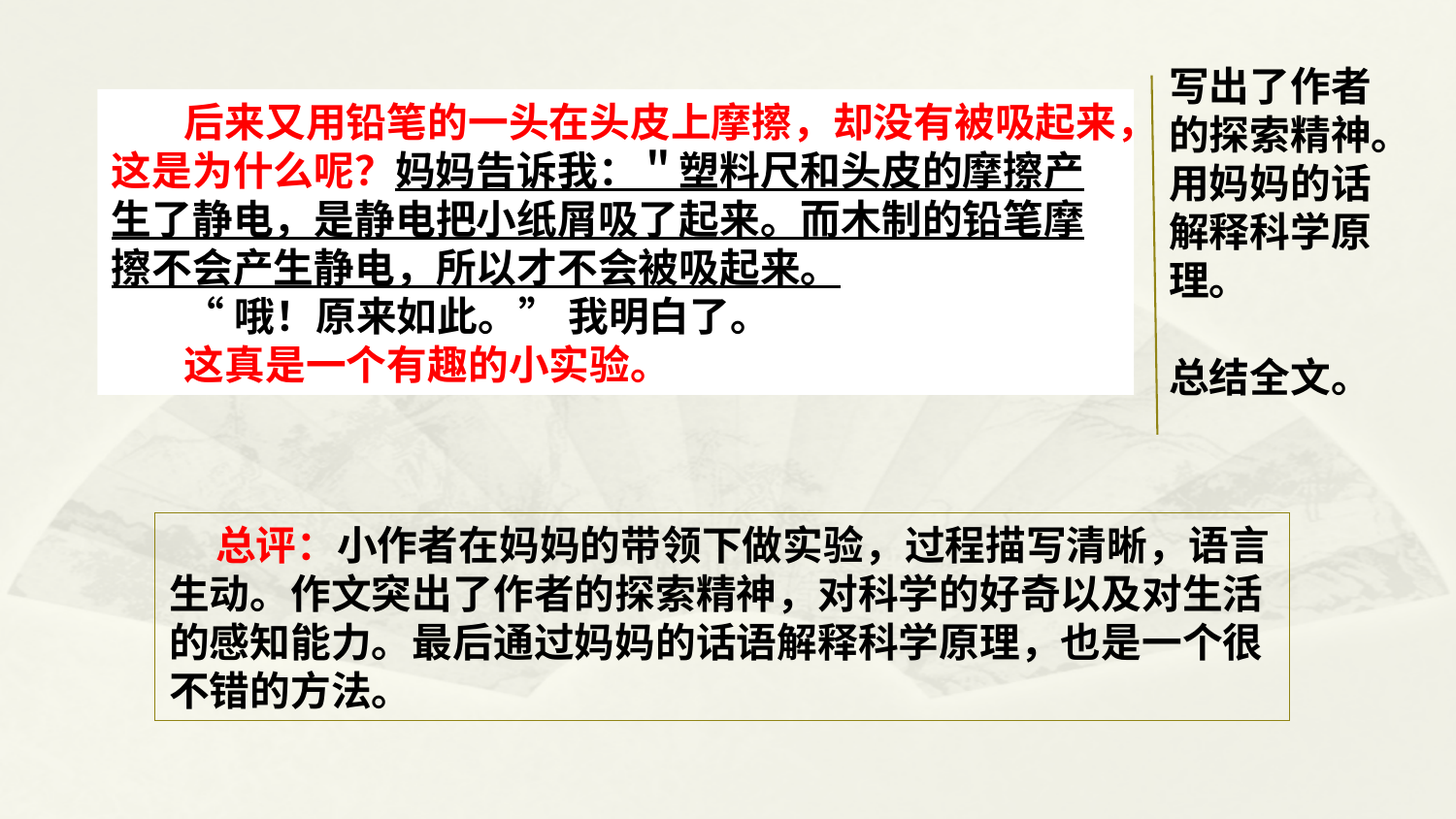

写出了作者的探索精神。
用妈妈的话
解释科学原理。

总结全文。
后来又用铅笔的一头在头皮上摩擦，却没有被吸起来，这是为什么呢？妈妈告诉我：＂塑料尺和头皮的摩擦产生了静电，是静电把小纸屑吸了起来。而木制的铅笔摩擦不会产生静电，所以才不会被吸起来。
“哦！原来如此。” 我明白了。
这真是一个有趣的小实验。
    总评：小作者在妈妈的带领下做实验，过程描写清晰，语言生动。作文突出了作者的探索精神，对科学的好奇以及对生活的感知能力。最后通过妈妈的话语解释科学原理，也是一个很不错的方法。